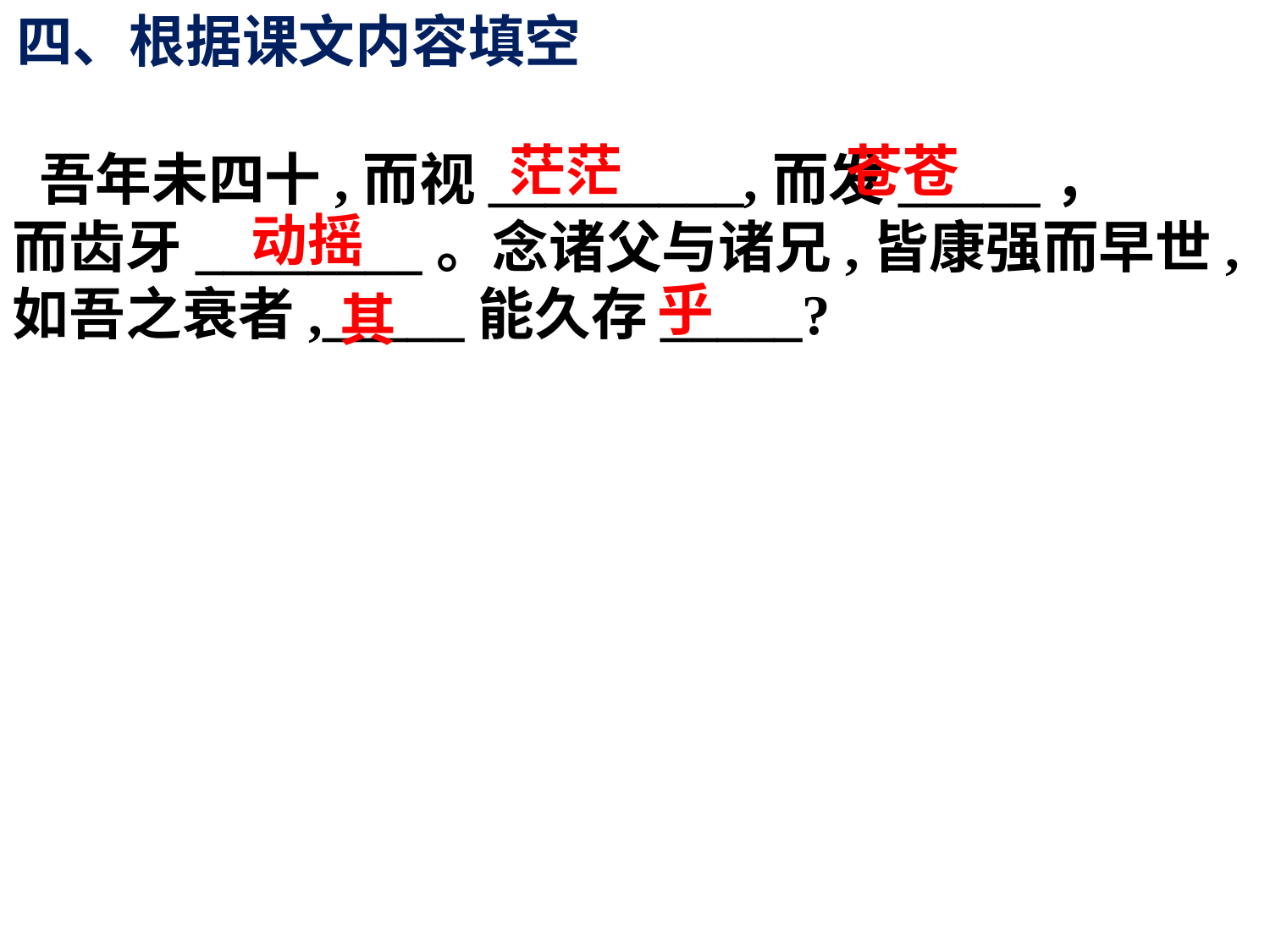

四、根据课文内容填空

 吾年未四十,而视_________,而发_____，
而齿牙________。念诸父与诸兄,皆康强而早世,
如吾之衰者,_____能久存_____?
茫茫
苍苍
动摇
乎
其